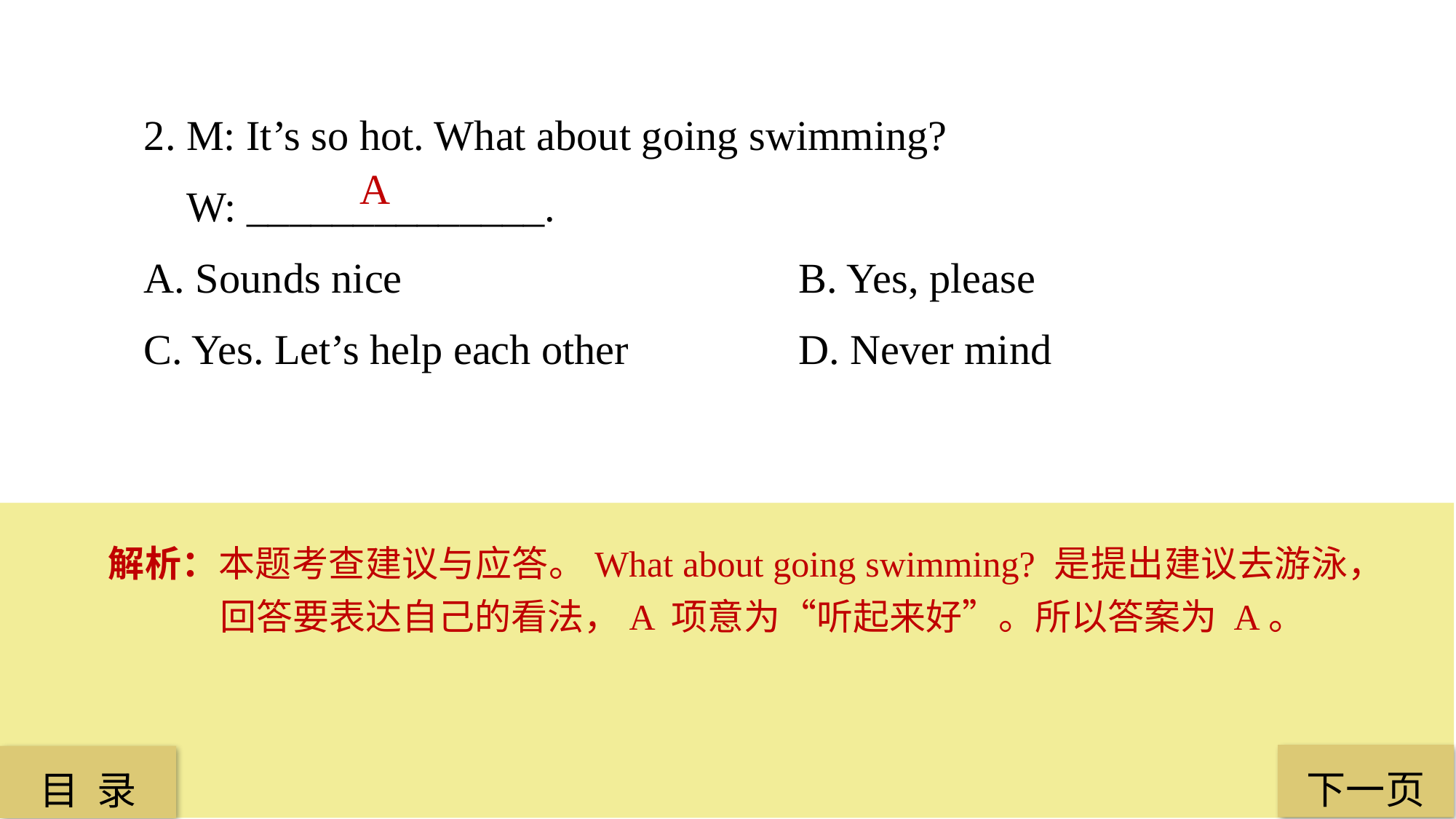

2. M: It’s so hot. What about going swimming?
    W: ______________.
A. Sounds nice 				B. Yes, please
C. Yes. Let’s help each other 		D. Never mind
A
解析：本题考查建议与应答。What about going swimming? 是提出建议去游泳，回答要表达自己的看法，A 项意为“听起来好”。所以答案为 A。